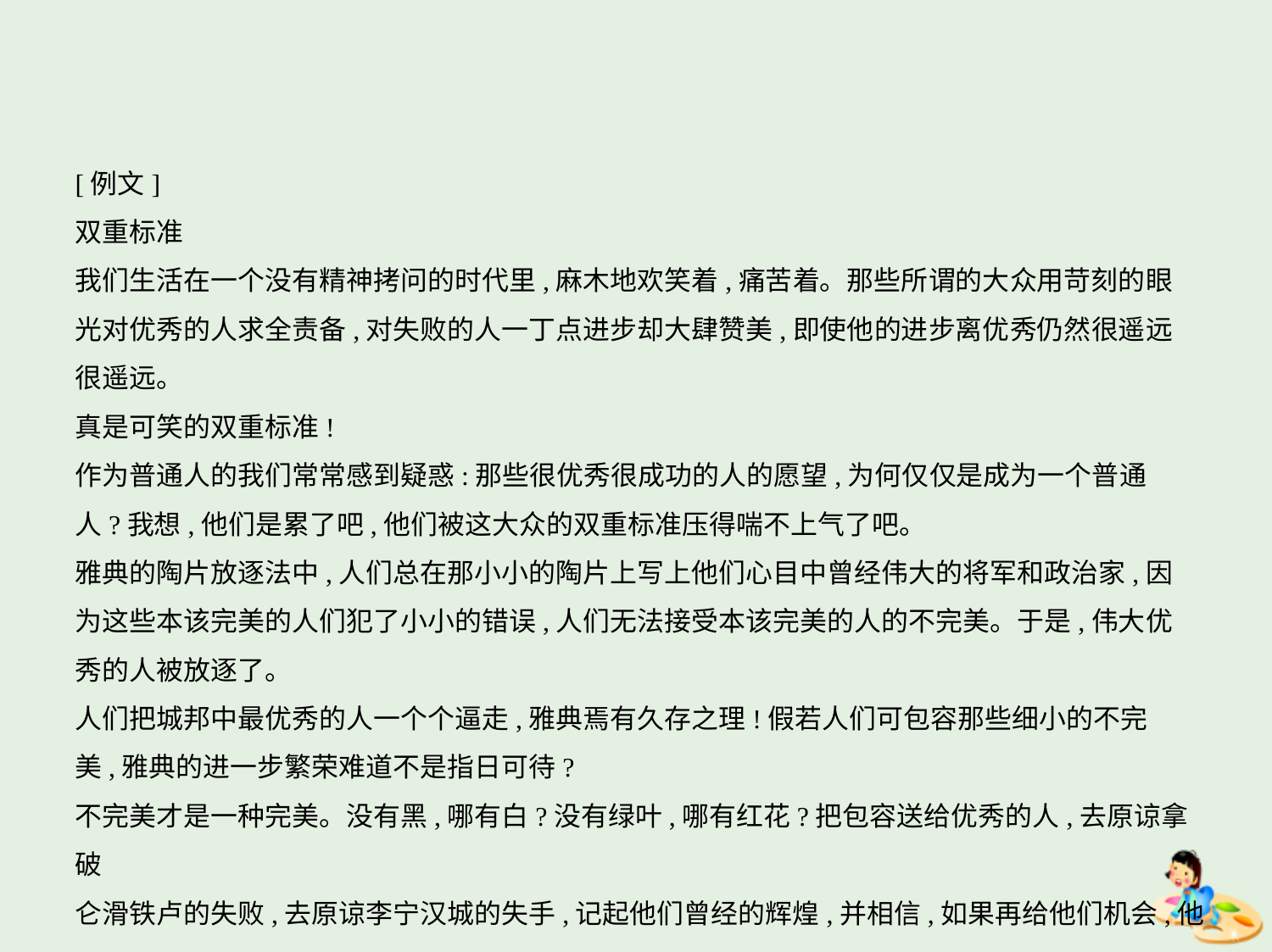

[例文]
双重标准
我们生活在一个没有精神拷问的时代里,麻木地欢笑着,痛苦着。那些所谓的大众用苛刻的眼
光对优秀的人求全责备,对失败的人一丁点进步却大肆赞美,即使他的进步离优秀仍然很遥远
很遥远。
真是可笑的双重标准!
作为普通人的我们常常感到疑惑:那些很优秀很成功的人的愿望,为何仅仅是成为一个普通
人?我想,他们是累了吧,他们被这大众的双重标准压得喘不上气了吧。
雅典的陶片放逐法中,人们总在那小小的陶片上写上他们心目中曾经伟大的将军和政治家,因
为这些本该完美的人们犯了小小的错误,人们无法接受本该完美的人的不完美。于是,伟大优
秀的人被放逐了。
人们把城邦中最优秀的人一个个逼走,雅典焉有久存之理!假若人们可包容那些细小的不完
美,雅典的进一步繁荣难道不是指日可待?
不完美才是一种完美。没有黑,哪有白?没有绿叶,哪有红花?把包容送给优秀的人,去原谅拿破
仑滑铁卢的失败,去原谅李宁汉城的失手,记起他们曾经的辉煌,并相信,如果再给他们机会,他